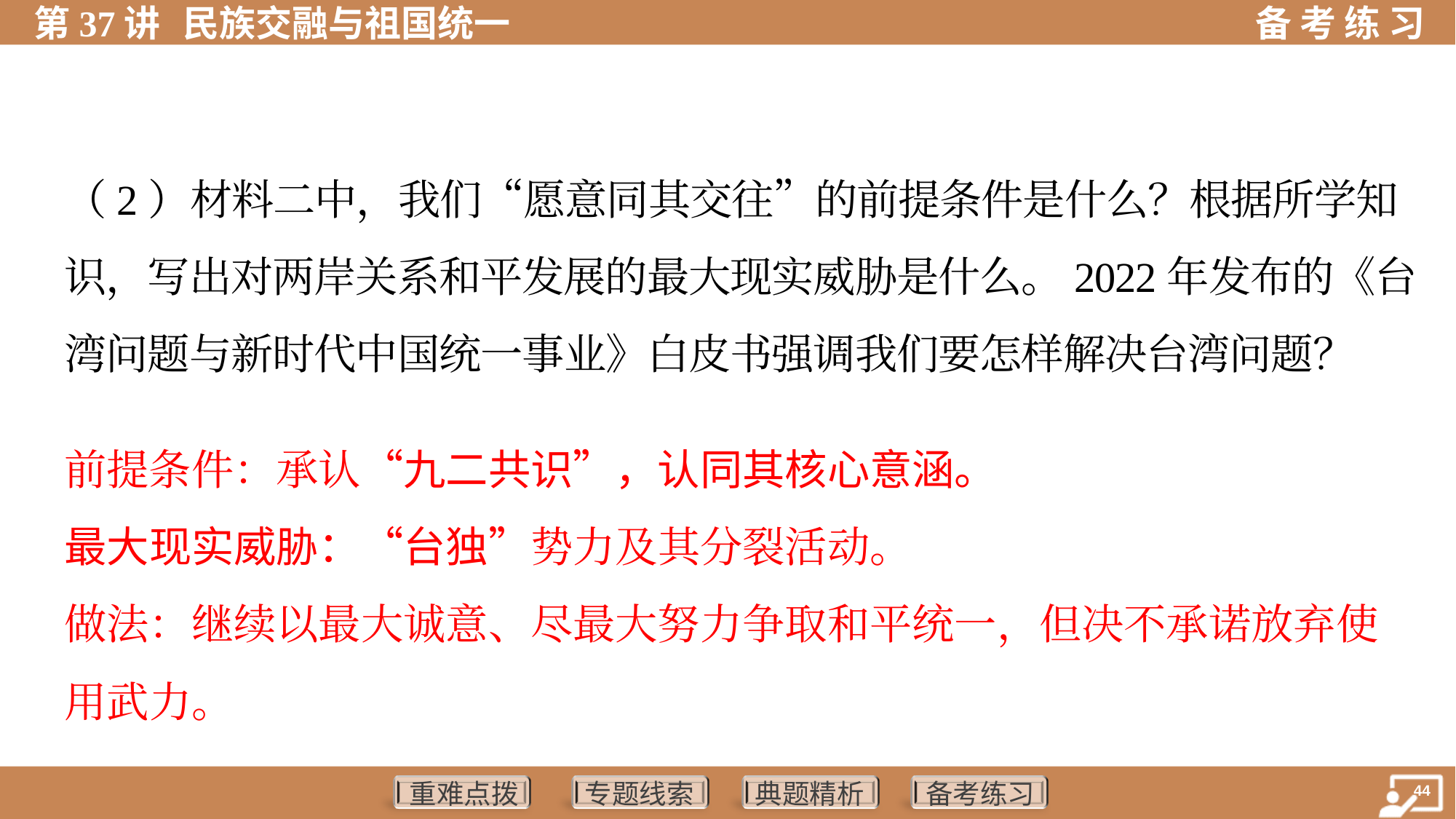

（2）材料二中，我们“愿意同其交往”的前提条件是什么？根据所学知
识，写出对两岸关系和平发展的最大现实威胁是什么。2022年发布的《台
湾问题与新时代中国统一事业》白皮书强调我们要怎样解决台湾问题？
前提条件：承认“九二共识”，认同其核心意涵。
最大现实威胁：“台独”势力及其分裂活动。
做法：继续以最大诚意、尽最大努力争取和平统一，但决不承诺放弃使
用武力。